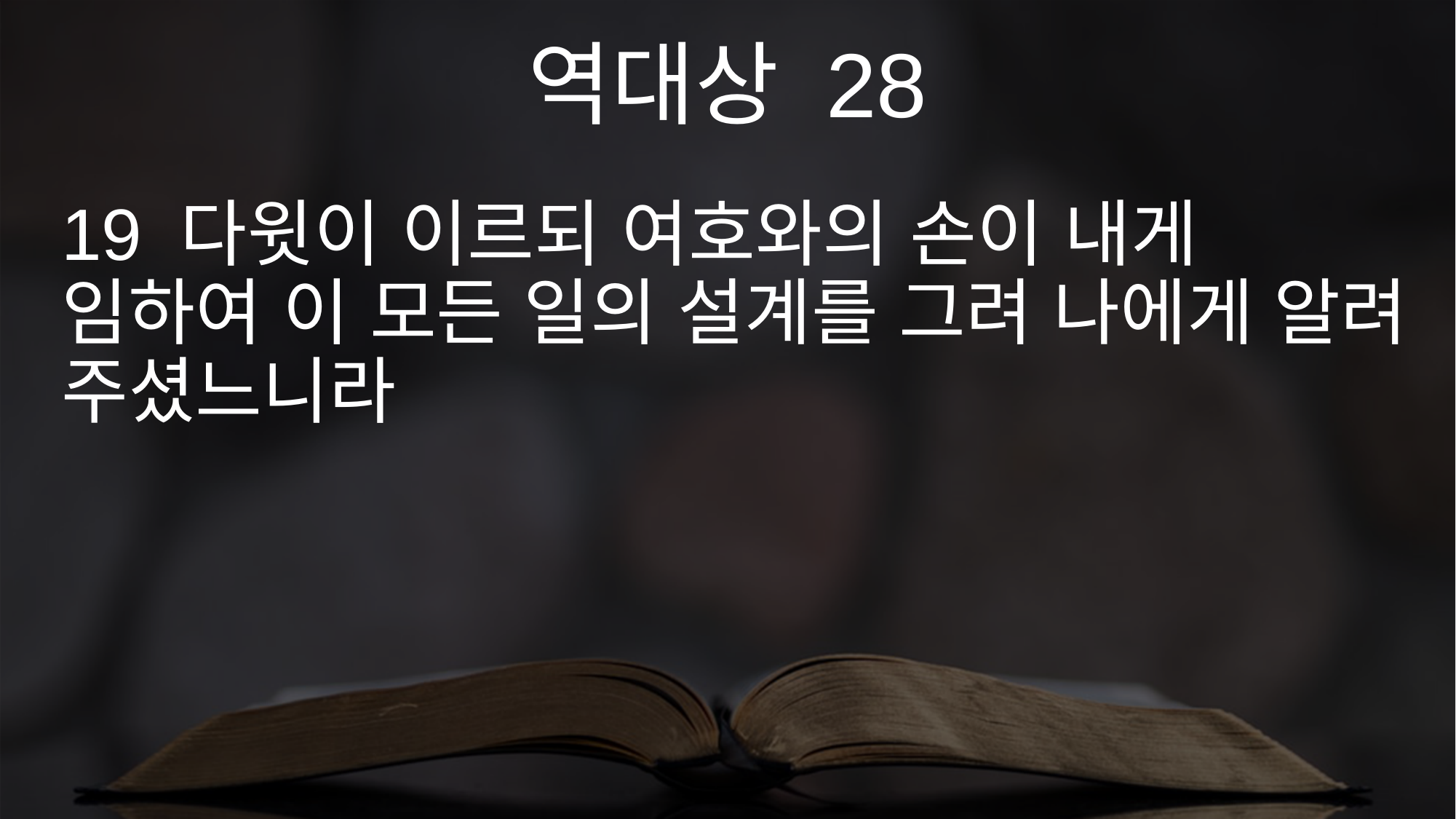

역대상 28
19 다윗이 이르되 여호와의 손이 내게 임하여 이 모든 일의 설계를 그려 나에게 알려 주셨느니라